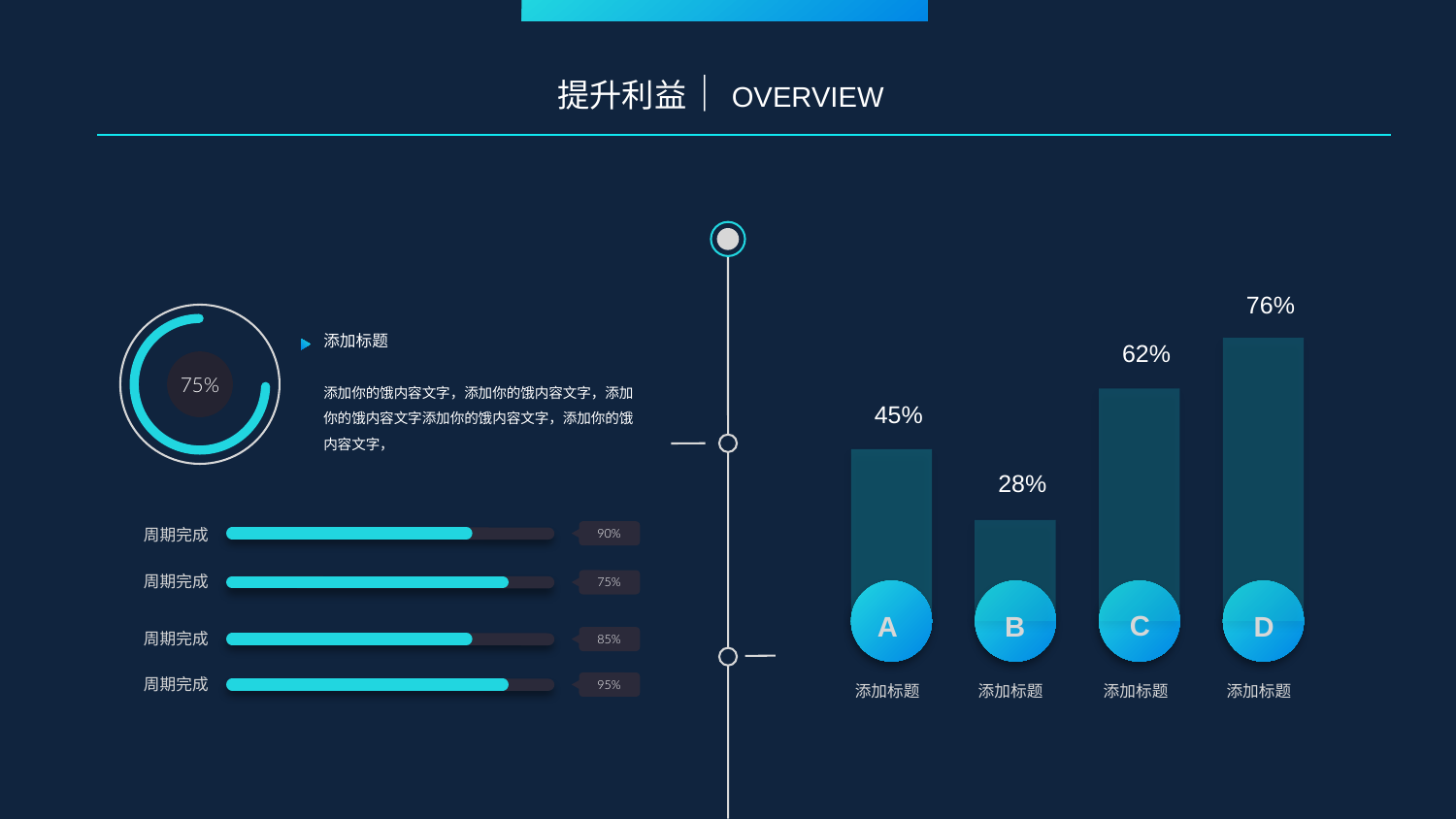

提升利益｜OVERVIEW

76%

75%
添加标题

添加你的饿内容文字，添加你的饿内容文字，添加你的饿内容文字添加你的饿内容文字，添加你的饿内容文字，

62%

D
添加标题

C
添加标题

45%

添加标题
A
28%
周期完成
周期完成
周期完成
周期完成
90%

75%

85%

95%

B
添加标题